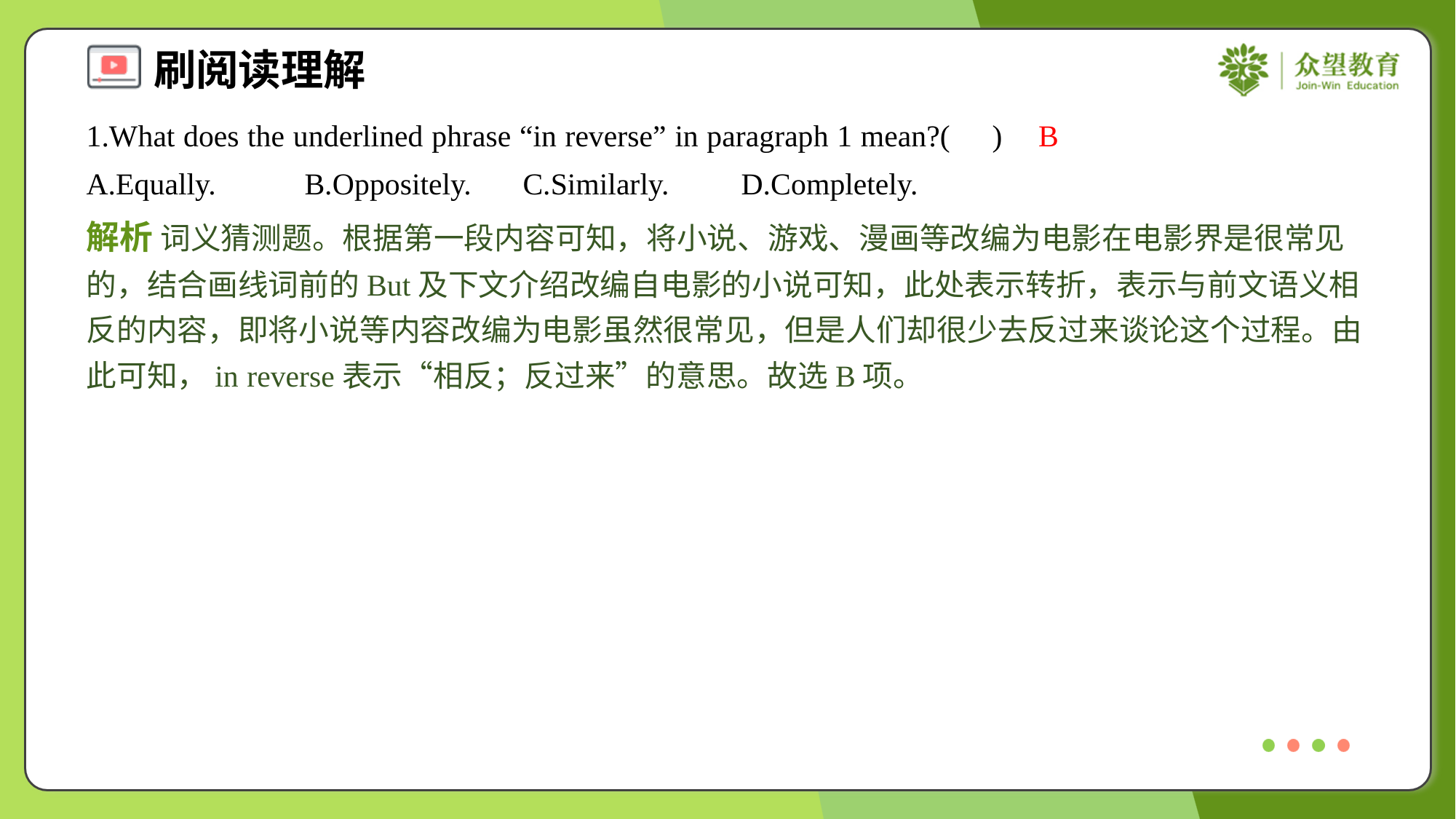

1.What does the underlined phrase “in reverse” in paragraph 1 mean?(     )
B
A.Equally.	B.Oppositely.	C.Similarly.	D.Completely.
解析 词义猜测题。根据第一段内容可知，将小说、游戏、漫画等改编为电影在电影界是很常见的，结合画线词前的But及下文介绍改编自电影的小说可知，此处表示转折，表示与前文语义相反的内容，即将小说等内容改编为电影虽然很常见，但是人们却很少去反过来谈论这个过程。由此可知，in reverse表示“相反；反过来”的意思。故选B项。